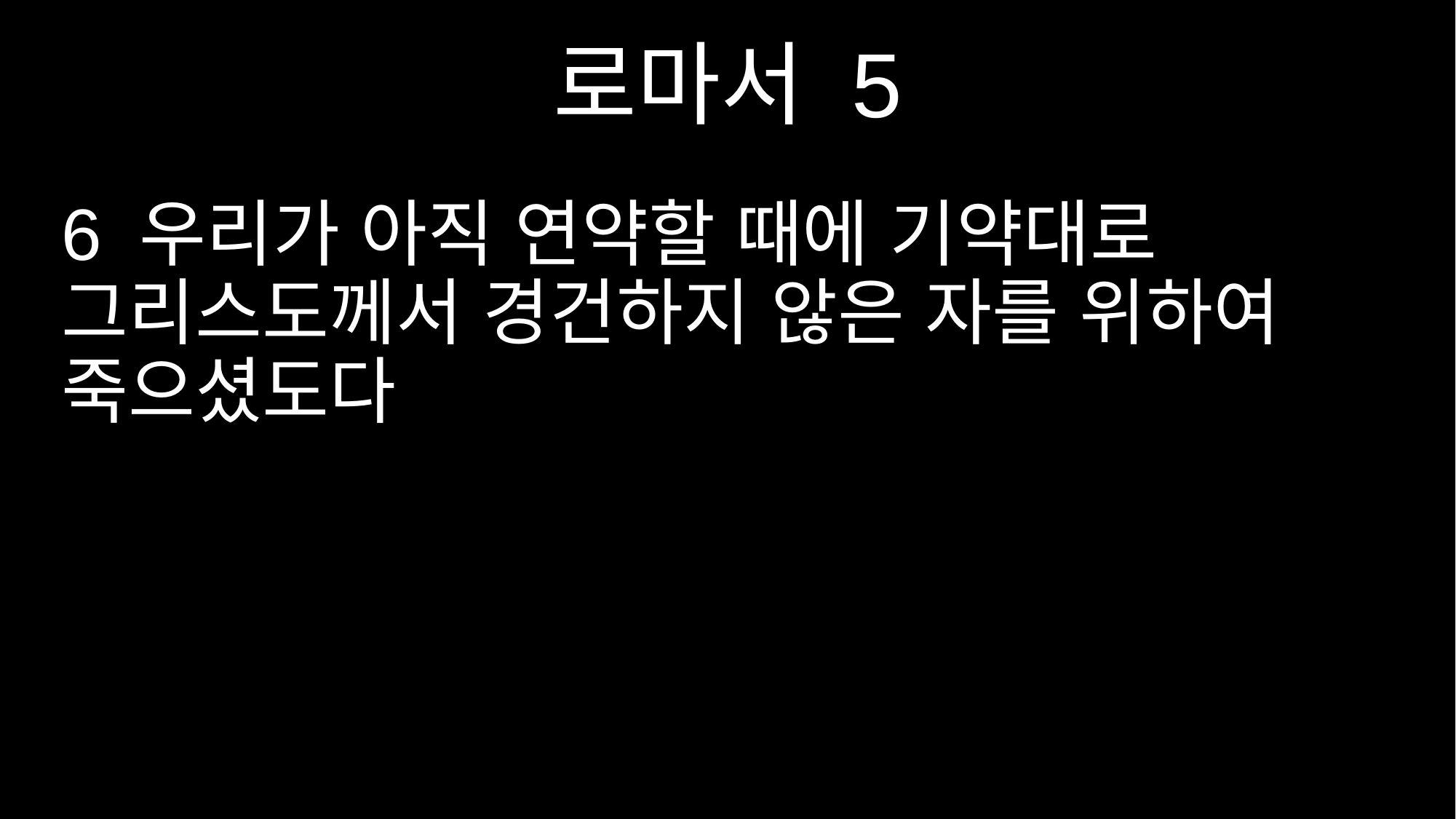

로마서 5
6 우리가 아직 연약할 때에 기약대로 그리스도께서 경건하지 않은 자를 위하여 죽으셨도다